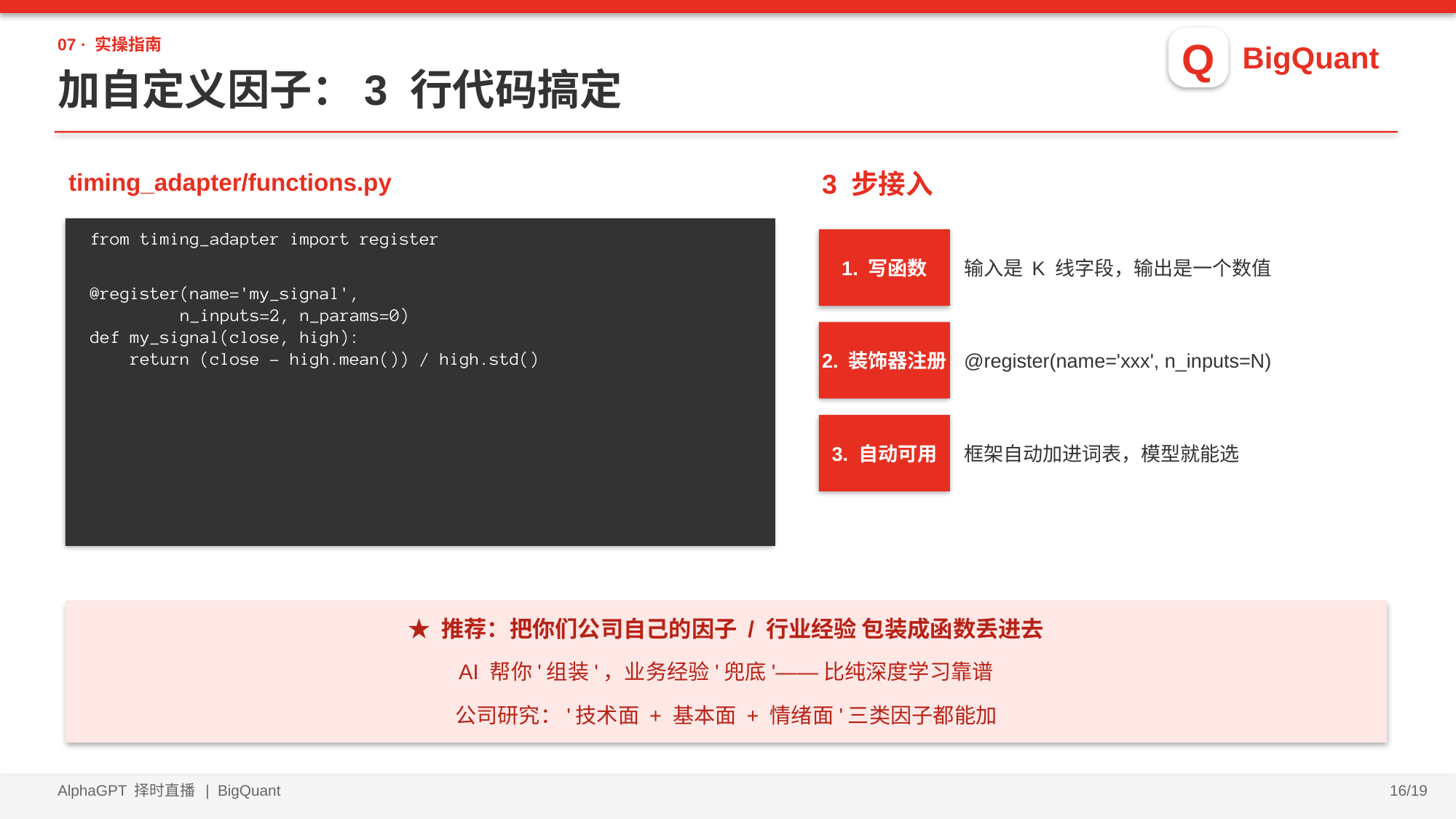

Q
BigQuant
07 · 实操指南
加自定义因子：3 行代码搞定

timing_adapter/functions.py
3 步接入

from timing_adapter import register

@register(name='my_signal',
         n_inputs=2, n_params=0)
def my_signal(close, high):
    return (close - high.mean()) / high.std()

1. 写函数
输入是 K 线字段，输出是一个数值

2. 装饰器注册
@register(name='xxx', n_inputs=N)

3. 自动可用
框架自动加进词表，模型就能选

★ 推荐：把你们公司自己的因子 / 行业经验 包装成函数丢进去
AI 帮你'组装'，业务经验'兜底'——比纯深度学习靠谱
公司研究：'技术面 + 基本面 + 情绪面'三类因子都能加

AlphaGPT 择时直播  |  BigQuant
16/19